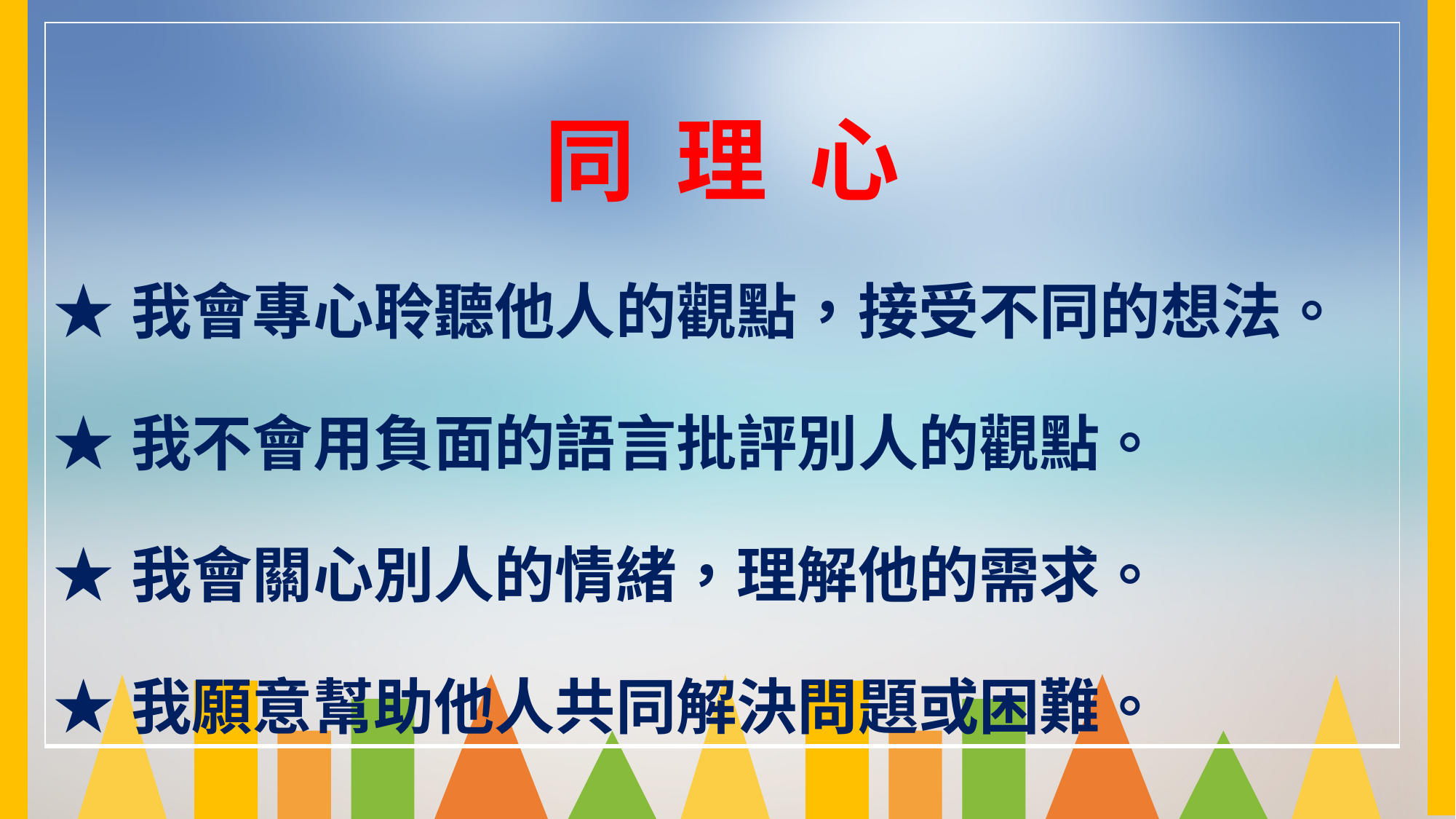

| 同 理 心 ★我會專心聆聽他人的觀點，接受不同的想法。 ★我不會用負面的語言批評別人的觀點。 ★我會關心別人的情緒，理解他的需求。 ★我願意幫助他人共同解決問題或困難。 |
| --- |